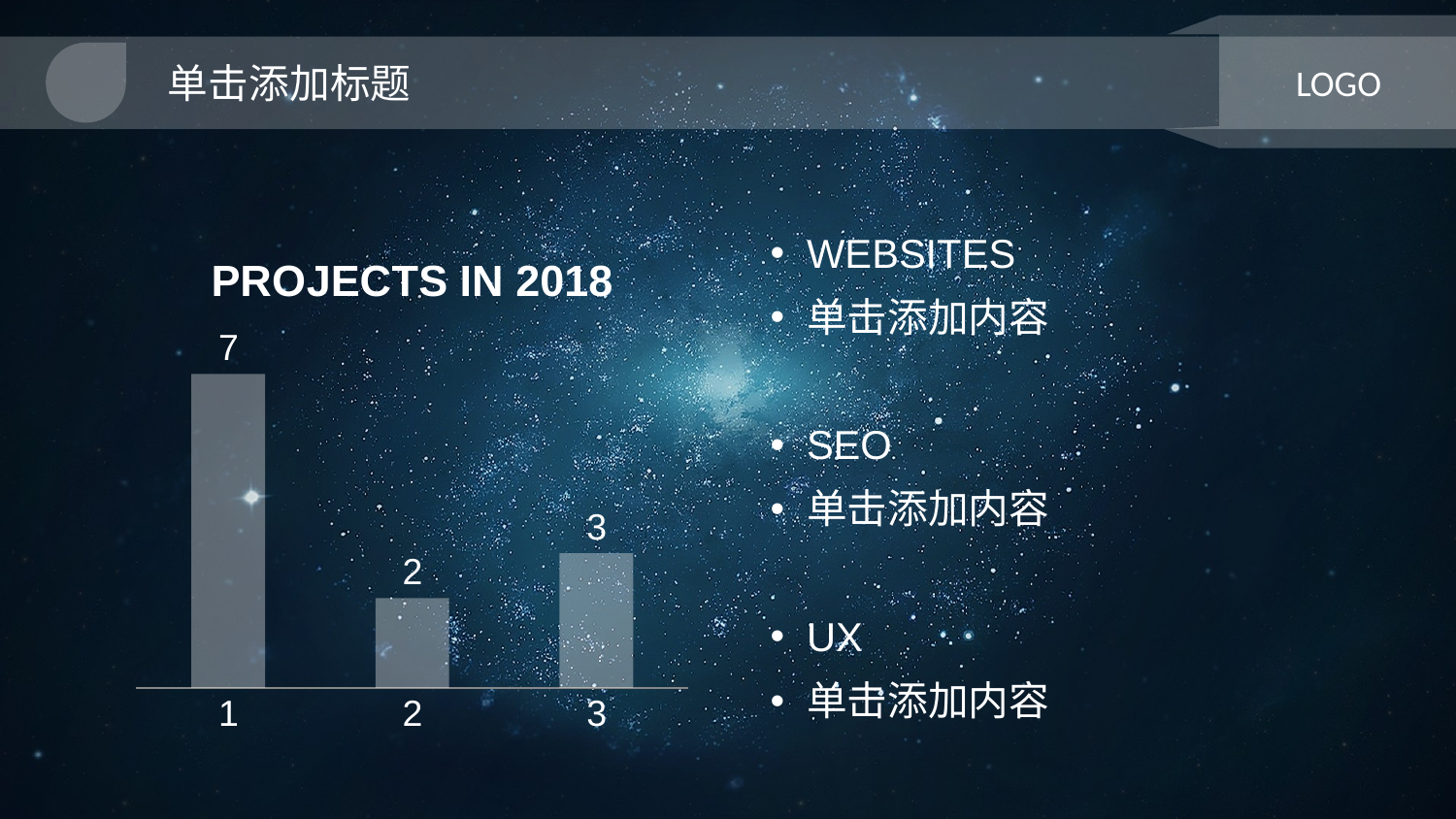

单击添加标题
LOGO
WEBSITES
单击添加内容

SEO
单击添加内容

UX
单击添加内容

### Chart: PROJECTS IN 2018

| Category |  |
|---|---|